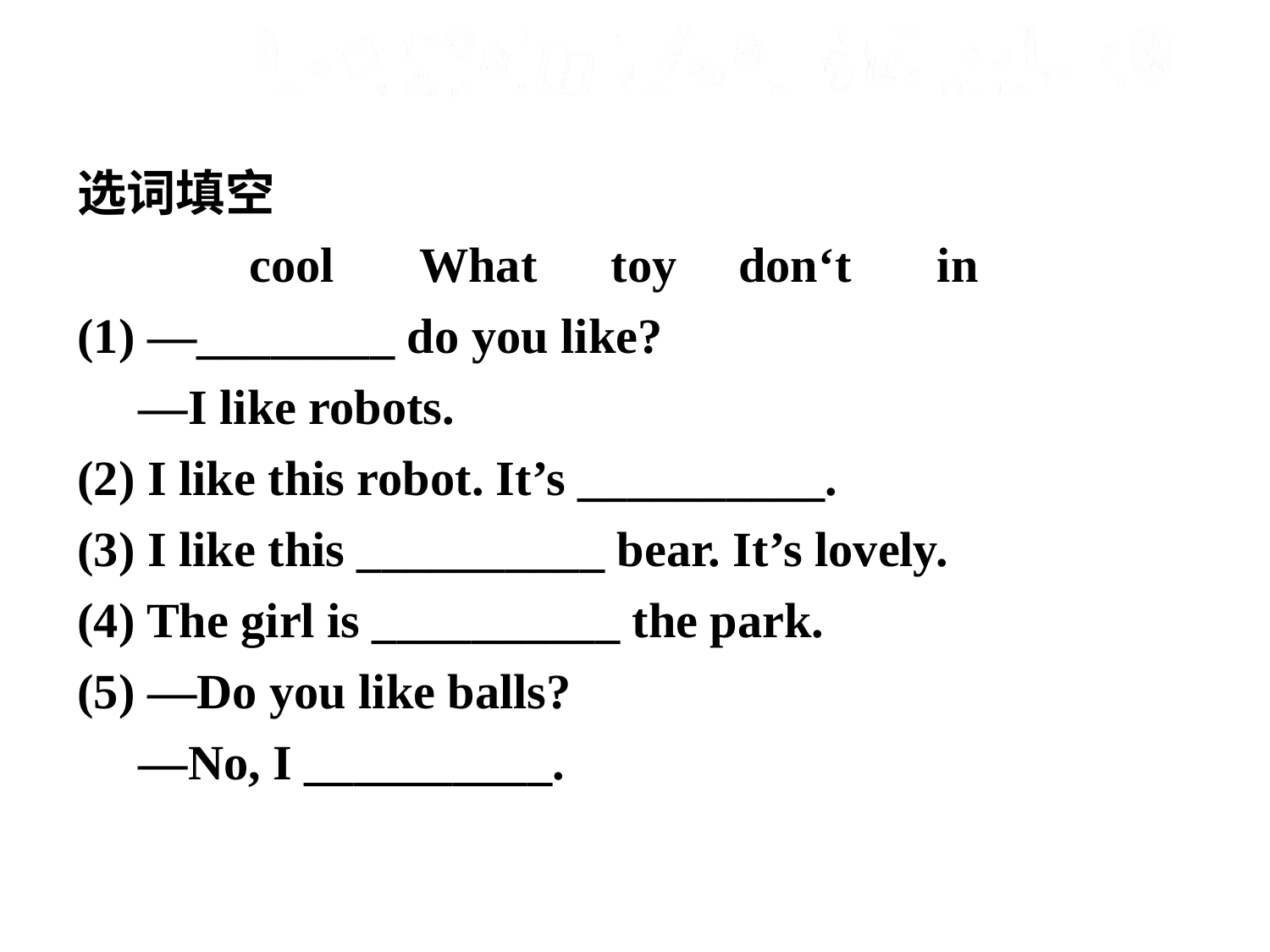

选词填空
              cool       What      toy     don‘t       in
(1) —________ do you like?
     —I like robots.
(2) I like this robot. It’s __________.
(3) I like this __________ bear. It’s lovely.
(4) The girl is __________ the park.
(5) —Do you like balls?
     —No, I __________.